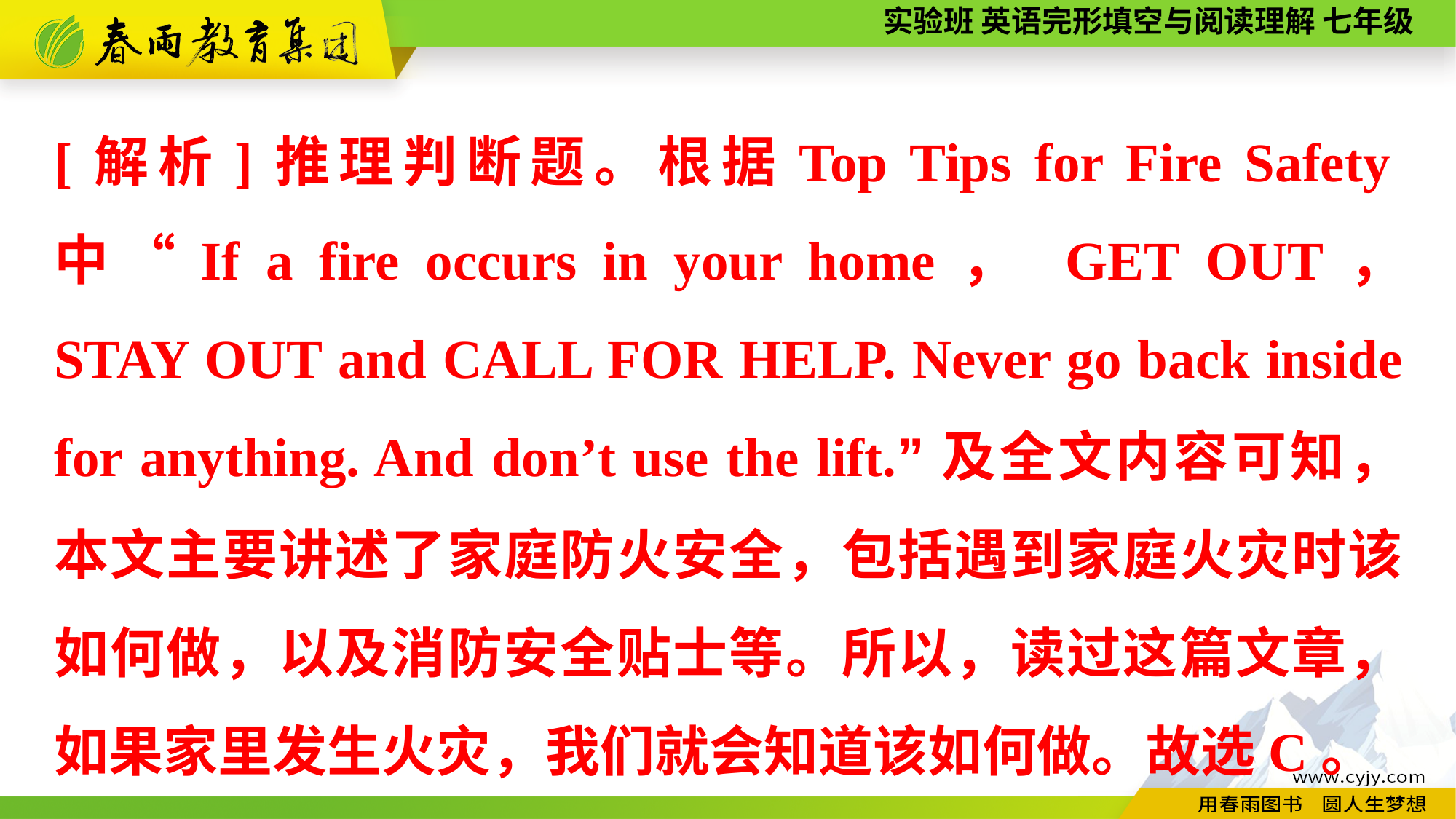

[解析]推理判断题。根据Top Tips for Fire Safety中“If a fire occurs in your home， GET OUT， STAY OUT and CALL FOR HELP. Never go back inside for anything. And don’t use the lift.”及全文内容可知，本文主要讲述了家庭防火安全，包括遇到家庭火灾时该如何做，以及消防安全贴士等。所以，读过这篇文章，如果家里发生火灾，我们就会知道该如何做。故选C。